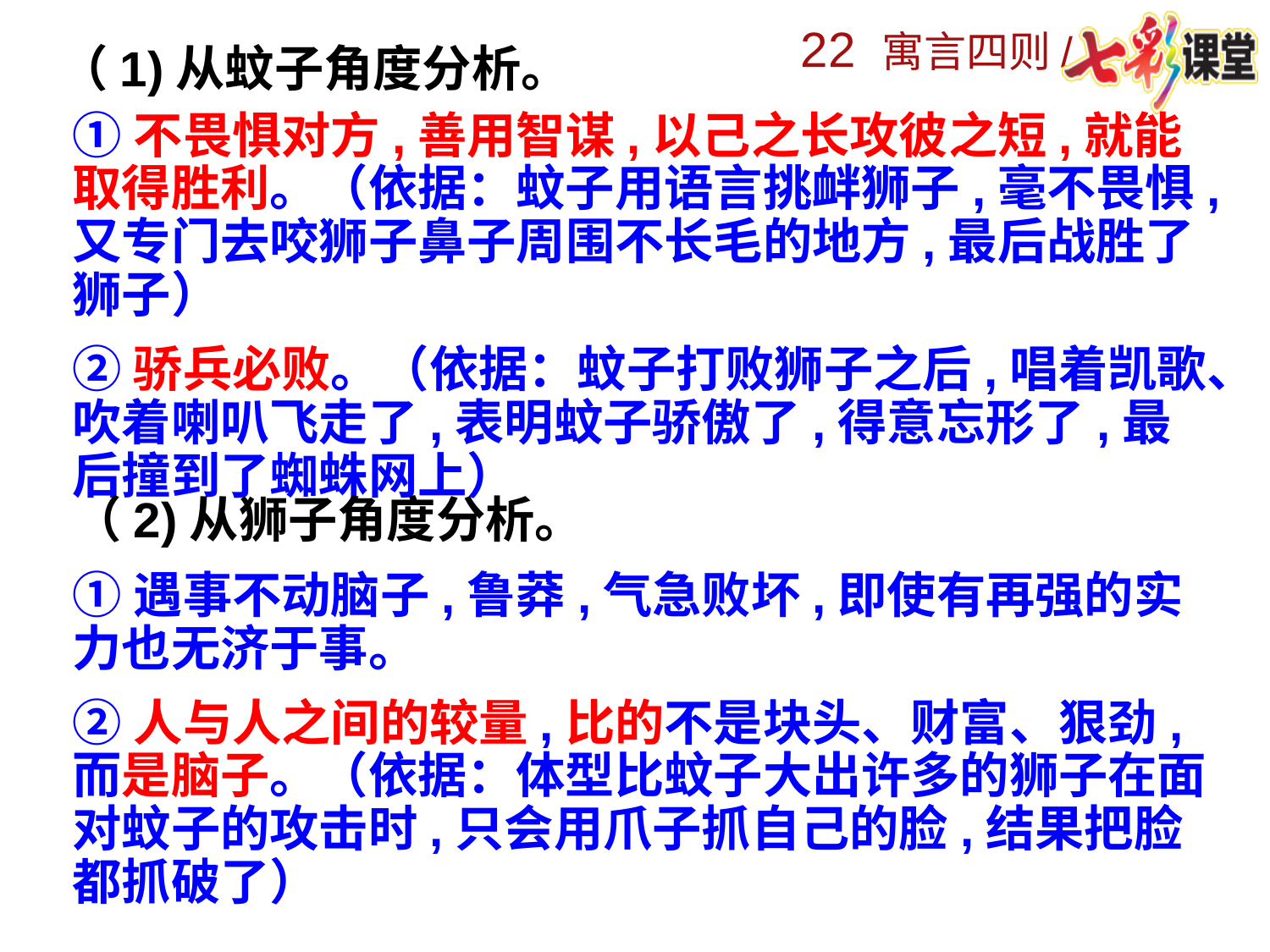

（1)从蚊子角度分析。
①不畏惧对方,善用智谋,以己之长攻彼之短,就能取得胜利。（依据：蚊子用语言挑衅狮子,毫不畏惧,又专门去咬狮子鼻子周围不长毛的地方,最后战胜了狮子）
②骄兵必败。（依据：蚊子打败狮子之后,唱着凯歌、吹着喇叭飞走了,表明蚊子骄傲了,得意忘形了,最后撞到了蜘蛛网上）
（2)从狮子角度分析。
①遇事不动脑子,鲁莽,气急败坏,即使有再强的实力也无济于事。
②人与人之间的较量,比的不是块头、财富、狠劲,而是脑子。（依据：体型比蚊子大出许多的狮子在面对蚊子的攻击时,只会用爪子抓自己的脸,结果把脸都抓破了）